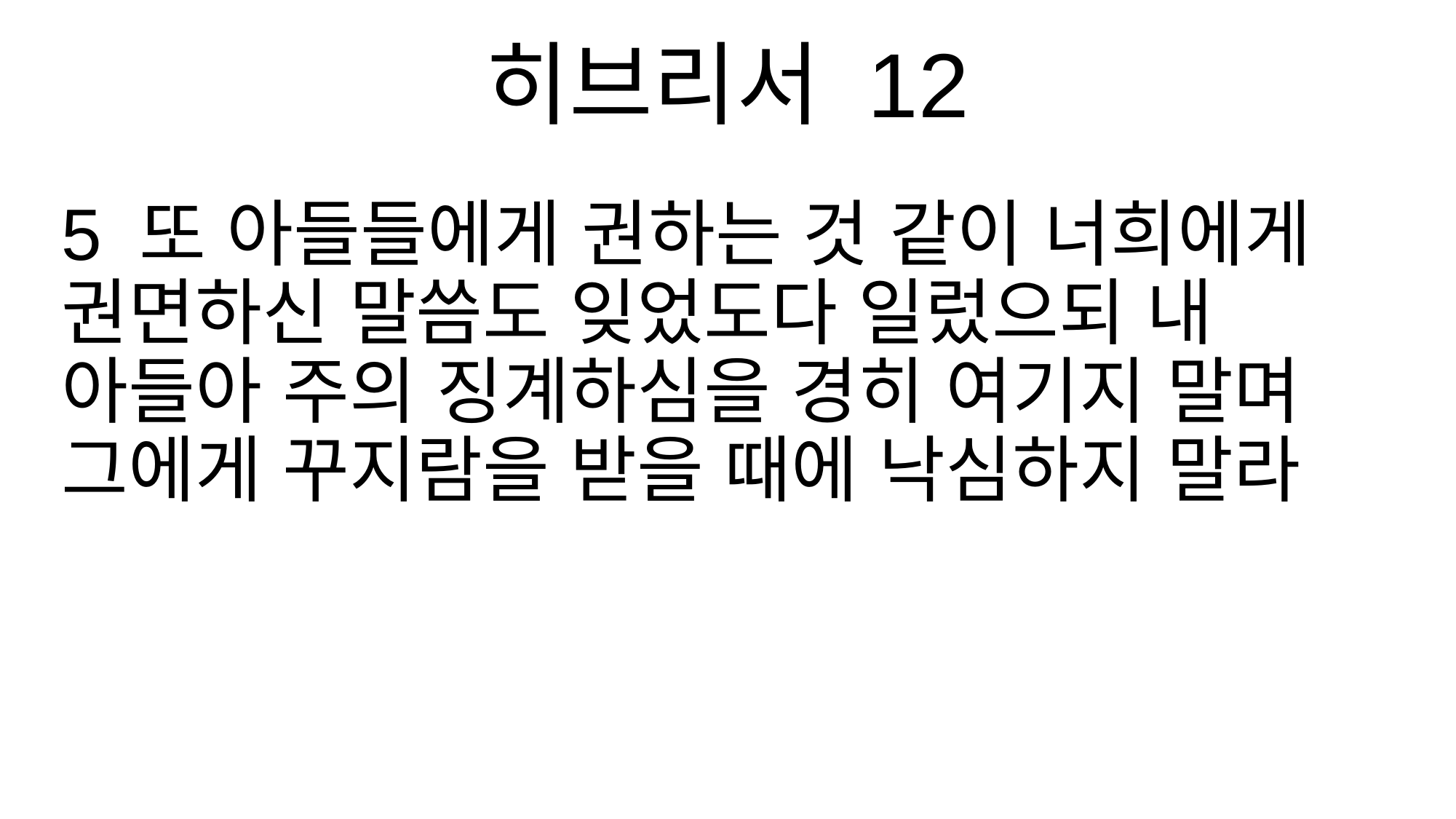

히브리서 12
5 또 아들들에게 권하는 것 같이 너희에게 권면하신 말씀도 잊었도다 일렀으되 내 아들아 주의 징계하심을 경히 여기지 말며 그에게 꾸지람을 받을 때에 낙심하지 말라